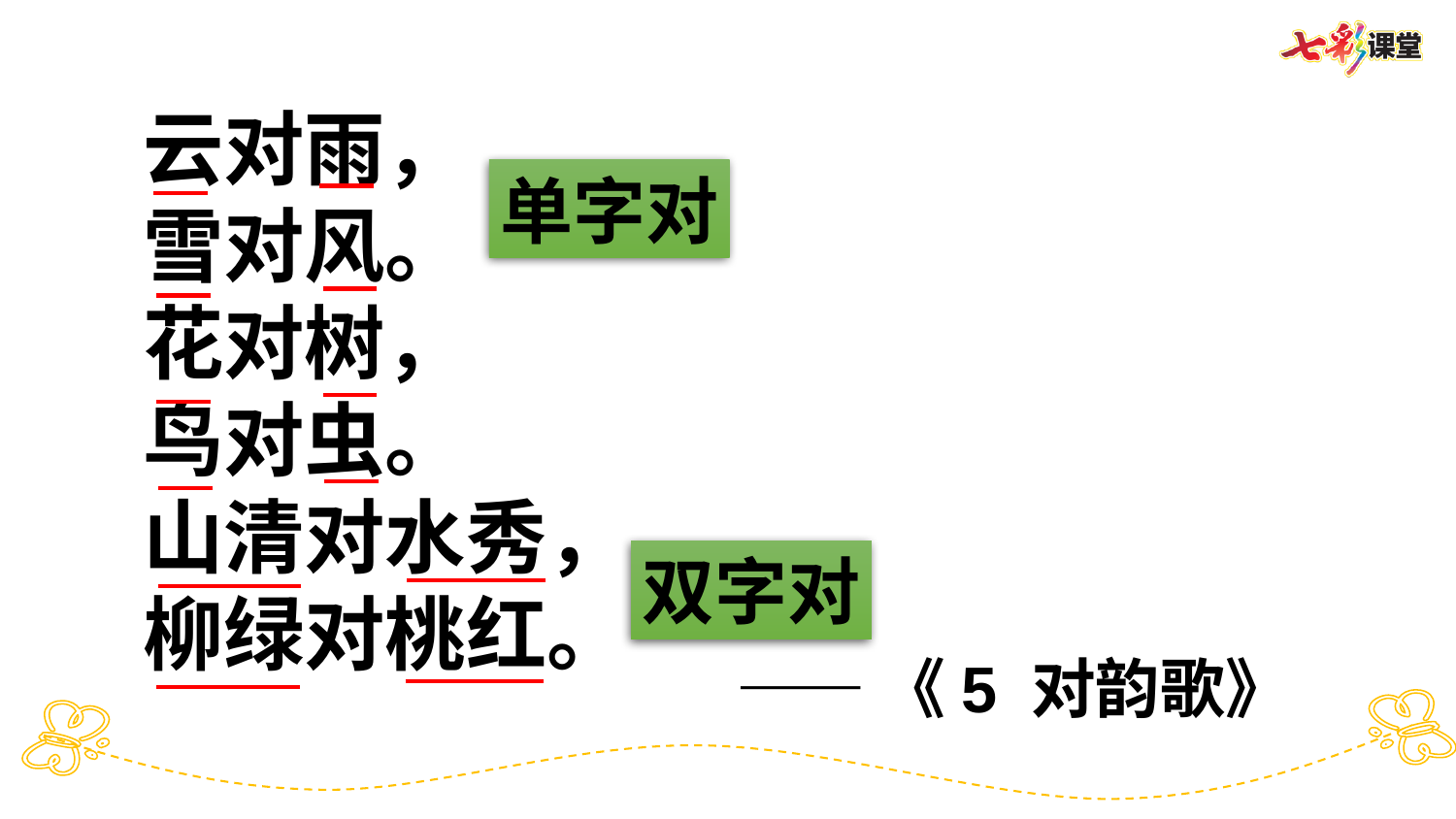

云对雨，
雪对风。
花对树，
鸟对虫。
山清对水秀，
柳绿对桃红。
单字对
双字对
——《5 对韵歌》